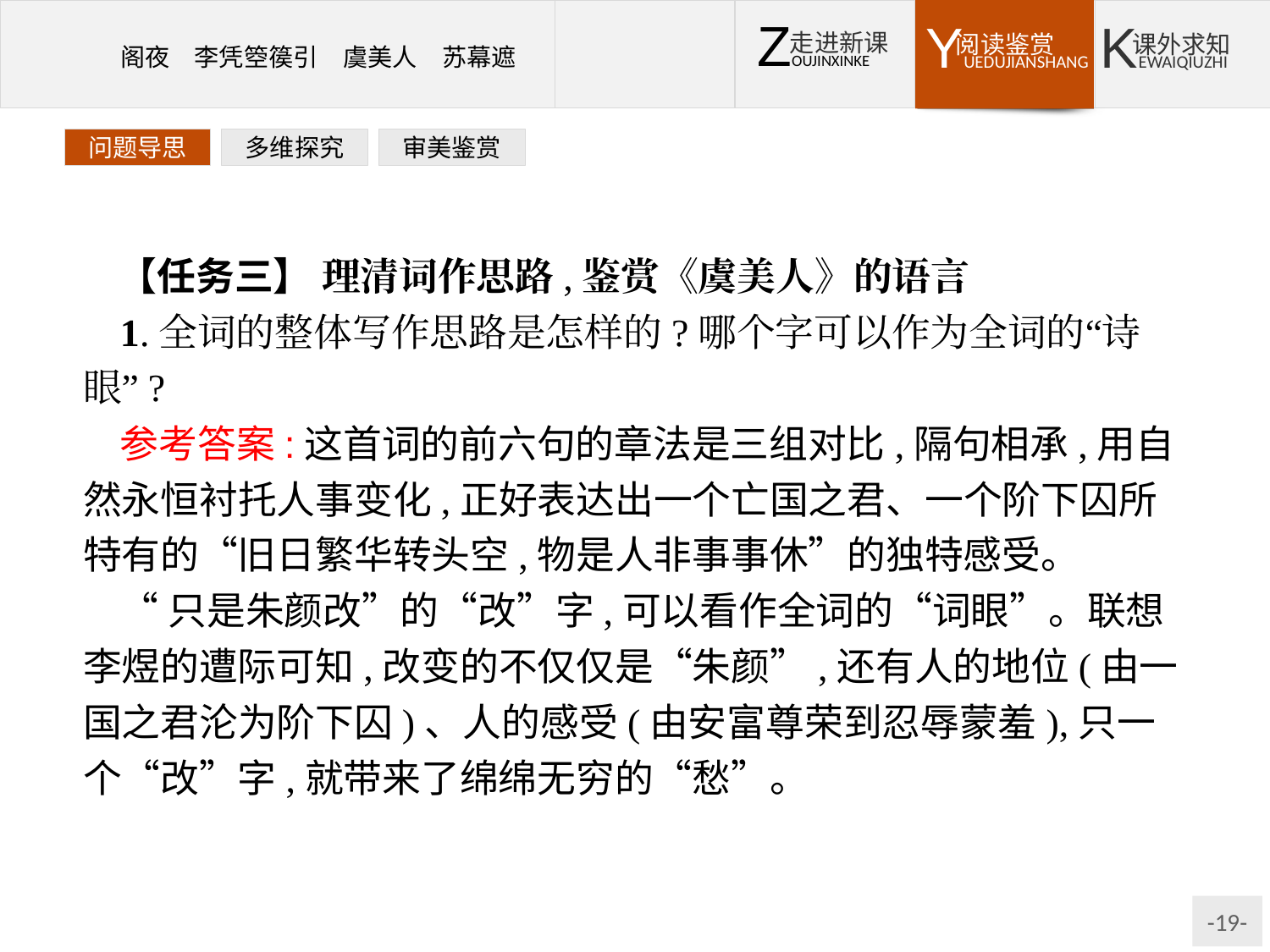

问题导思
多维探究
审美鉴赏
【任务三】 理清词作思路,鉴赏《虞美人》的语言
1.全词的整体写作思路是怎样的?哪个字可以作为全词的“诗眼”?
参考答案:这首词的前六句的章法是三组对比,隔句相承,用自然永恒衬托人事变化,正好表达出一个亡国之君、一个阶下囚所特有的“旧日繁华转头空,物是人非事事休”的独特感受。
“只是朱颜改”的“改”字,可以看作全词的“词眼”。联想李煜的遭际可知,改变的不仅仅是“朱颜”,还有人的地位(由一国之君沦为阶下囚)、人的感受(由安富尊荣到忍辱蒙羞),只一个“改”字,就带来了绵绵无穷的“愁”。